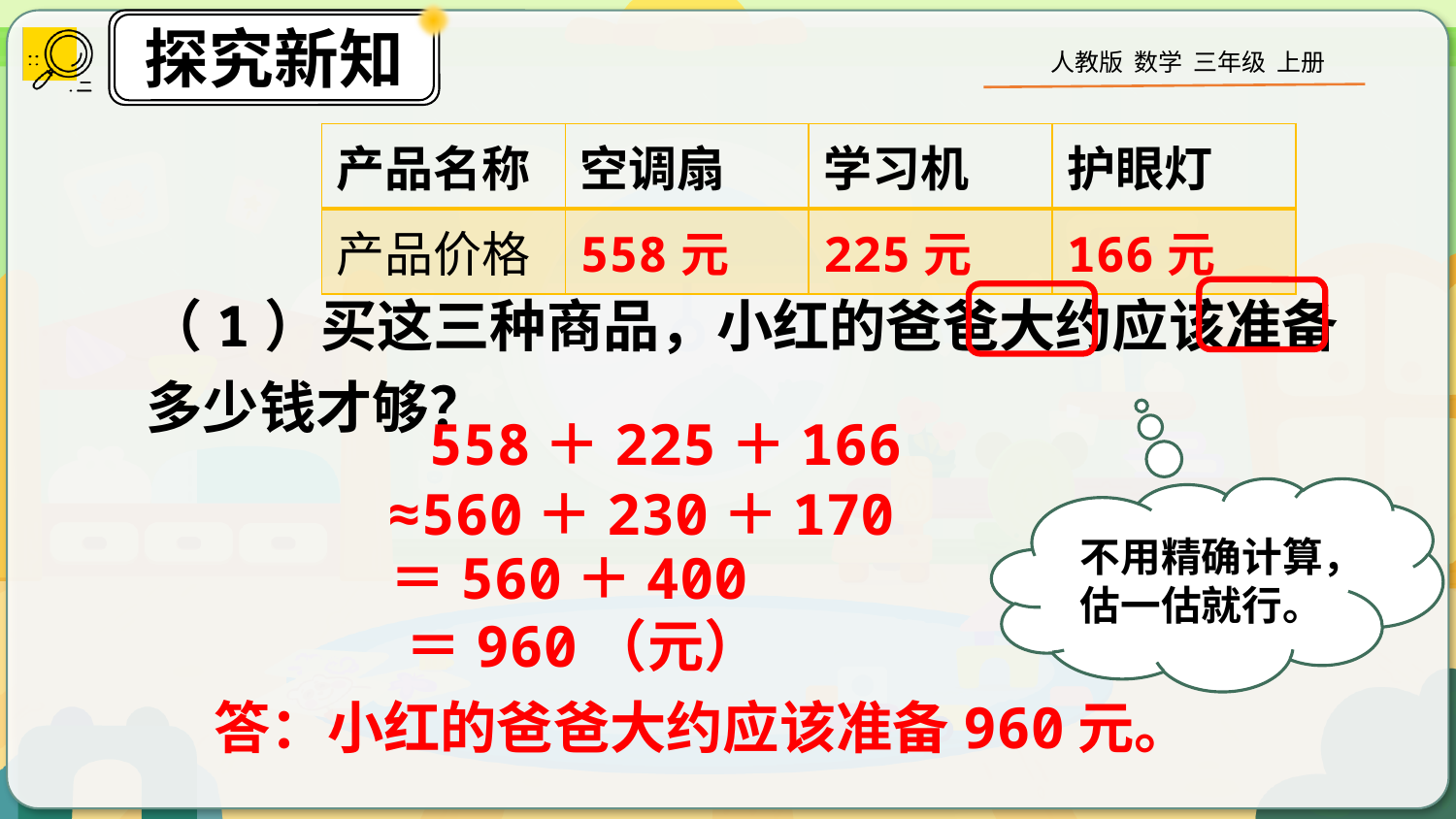

| 产品名称 | 空调扇 | 学习机 | 护眼灯 |
| --- | --- | --- | --- |
| 产品价格 | 558元 | 225元 | 166元 |
（1）买这三种商品，小红的爸爸大约应该准备多少钱才够？

558＋225＋166
≈560＋230＋170
不用精确计算，估一估就行。
＝560＋400
＝960（元）
答：小红的爸爸大约应该准备960元。